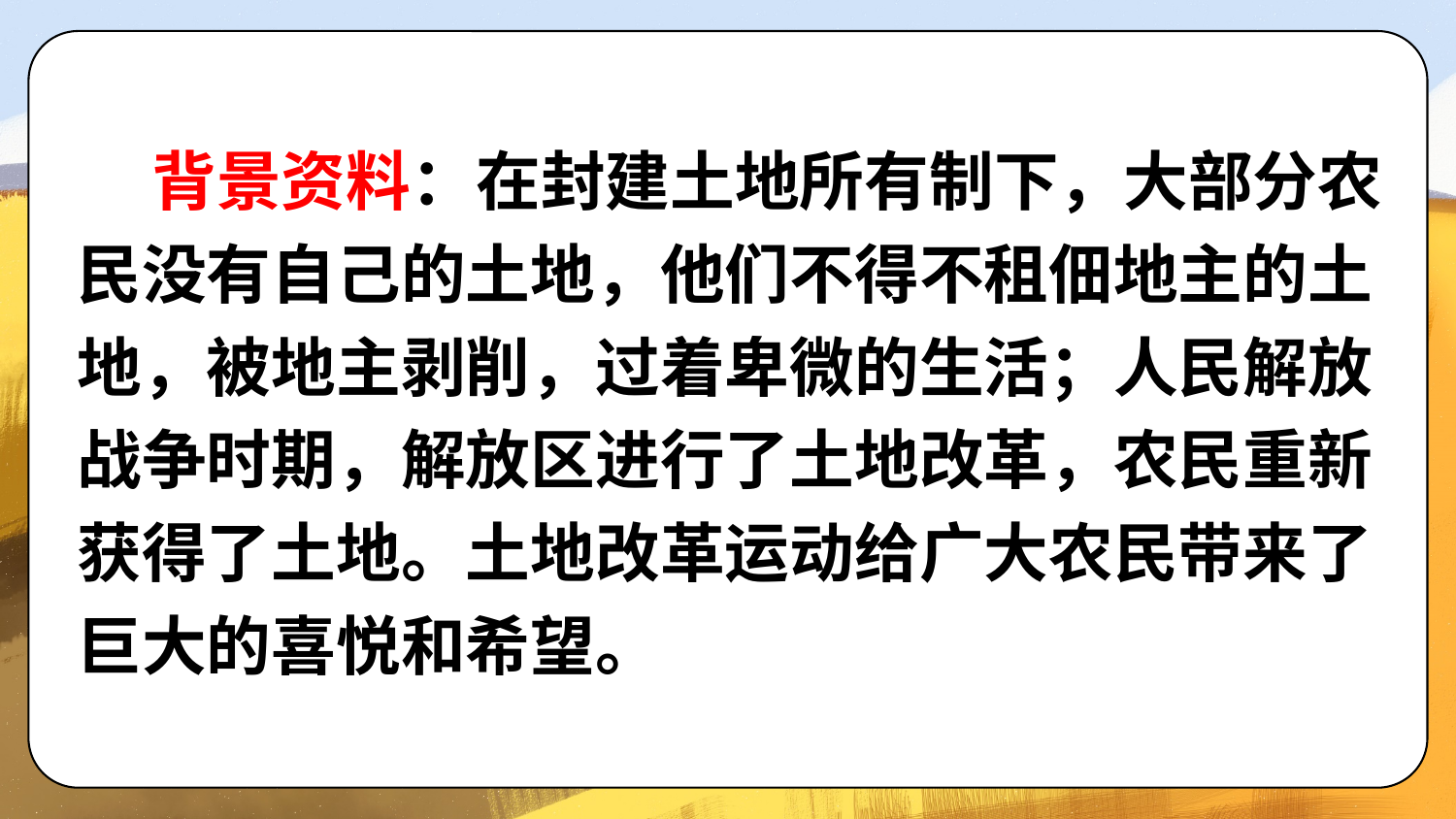

背景资料：在封建土地所有制下，大部分农民没有自己的土地，他们不得不租佃地主的土地，被地主剥削，过着卑微的生活；人民解放战争时期，解放区进行了土地改革，农民重新获得了土地。土地改革运动给广大农民带来了巨大的喜悦和希望。